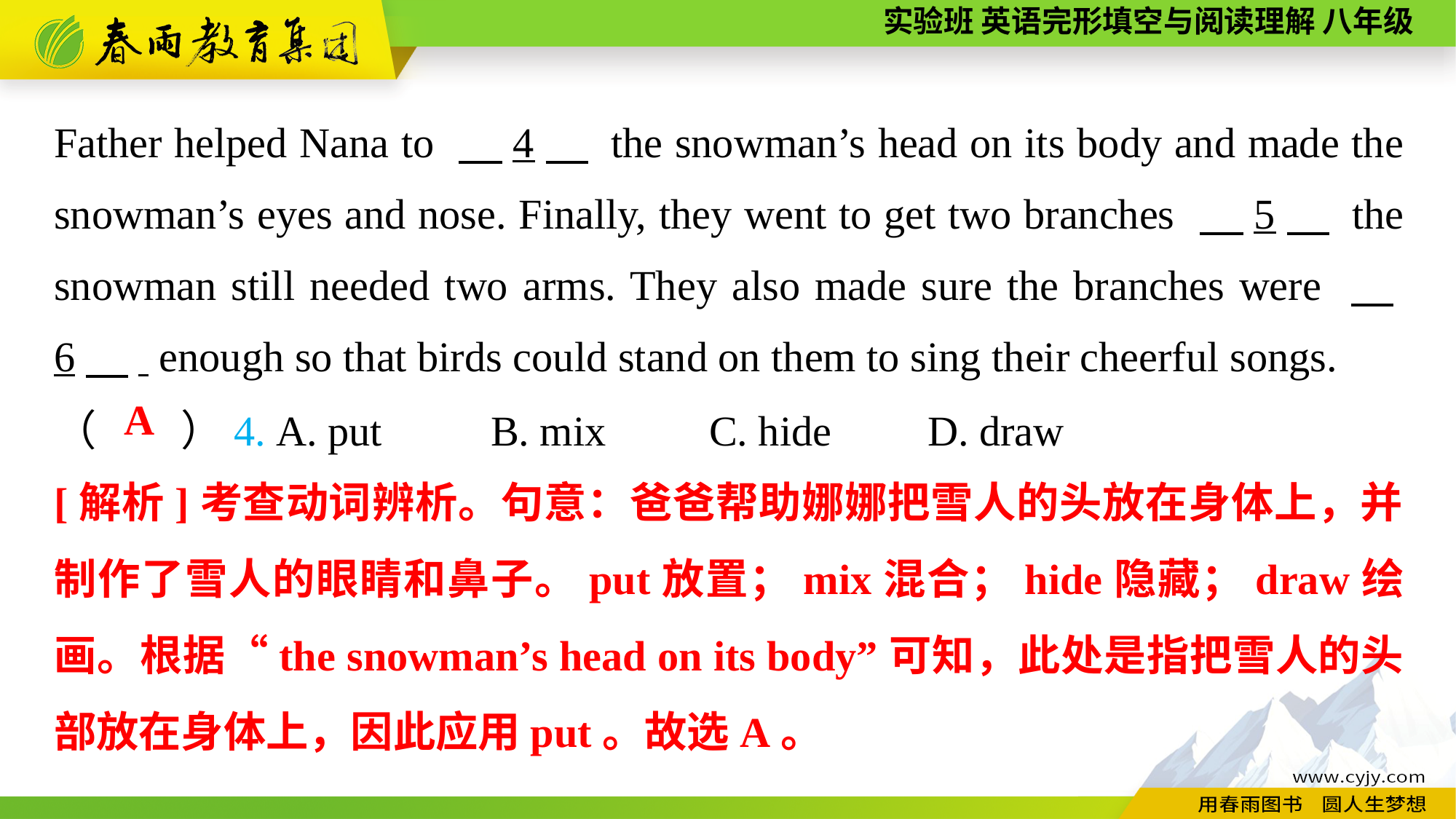

Father helped Nana to 　4　 the snowman’s head on its body and made the snowman’s eyes and nose. Finally, they went to get two branches 　5　 the snowman still needed two arms. They also made sure the branches were 　6　. enough so that birds could stand on them to sing their cheerful songs.
（　　）4. A. put	B. mix	C. hide	D. draw
A
[解析]考查动词辨析。句意：爸爸帮助娜娜把雪人的头放在身体上，并制作了雪人的眼睛和鼻子。put放置；mix混合；hide隐藏；draw绘画。根据“the snowman’s head on its body”可知，此处是指把雪人的头部放在身体上，因此应用put。故选A。